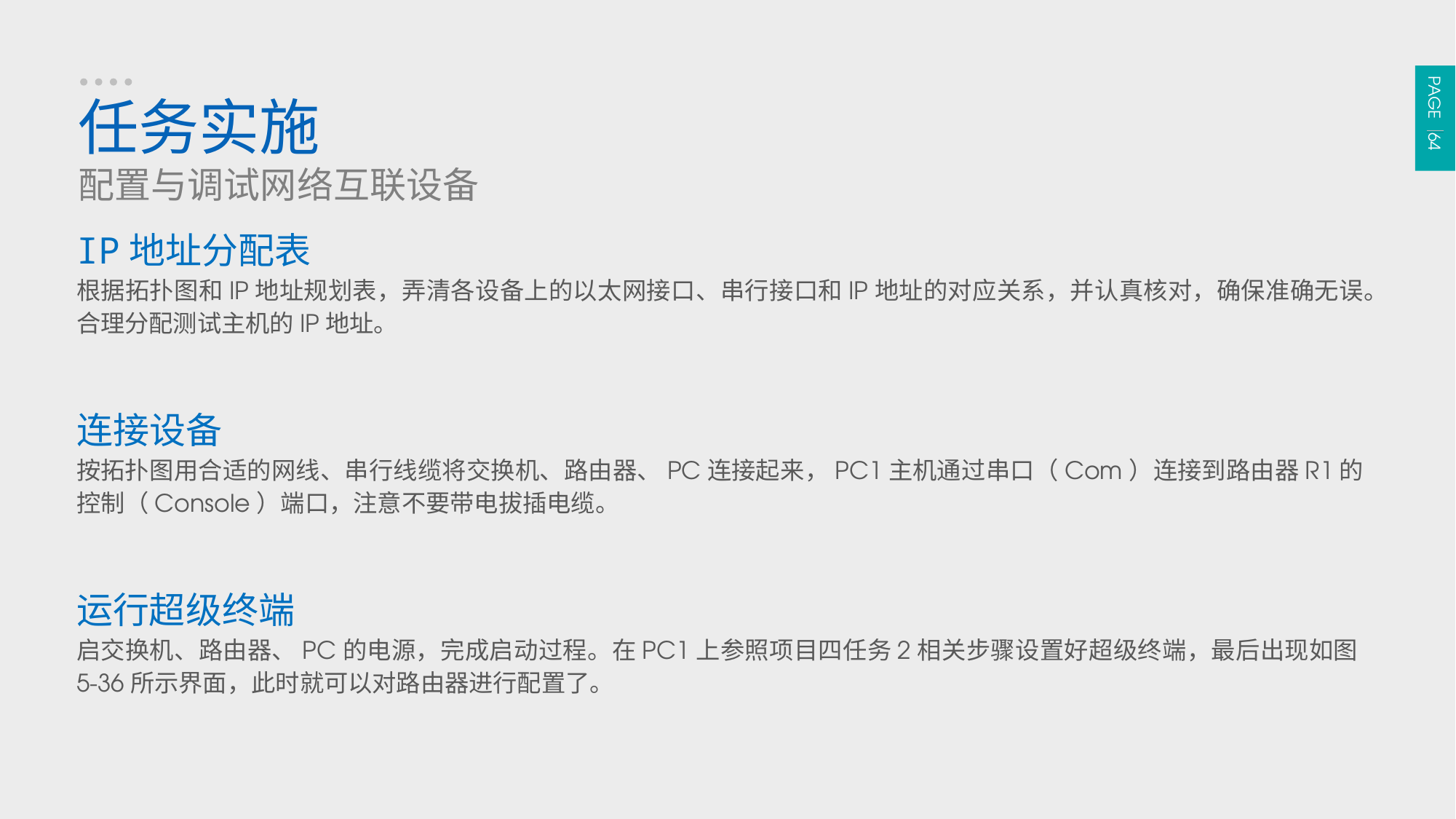

PAGE   64
任务实施
配置与调试网络互联设备
IP地址分配表
根据拓扑图和IP地址规划表，弄清各设备上的以太网接口、串行接口和IP地址的对应关系，并认真核对，确保准确无误。合理分配测试主机的IP地址。
连接设备
按拓扑图用合适的网线、串行线缆将交换机、路由器、PC连接起来，PC1主机通过串口（Com）连接到路由器R1的控制（Console）端口，注意不要带电拔插电缆。
运行超级终端
启交换机、路由器、PC的电源，完成启动过程。在PC1上参照项目四任务2相关步骤设置好超级终端，最后出现如图5-36所示界面，此时就可以对路由器进行配置了。